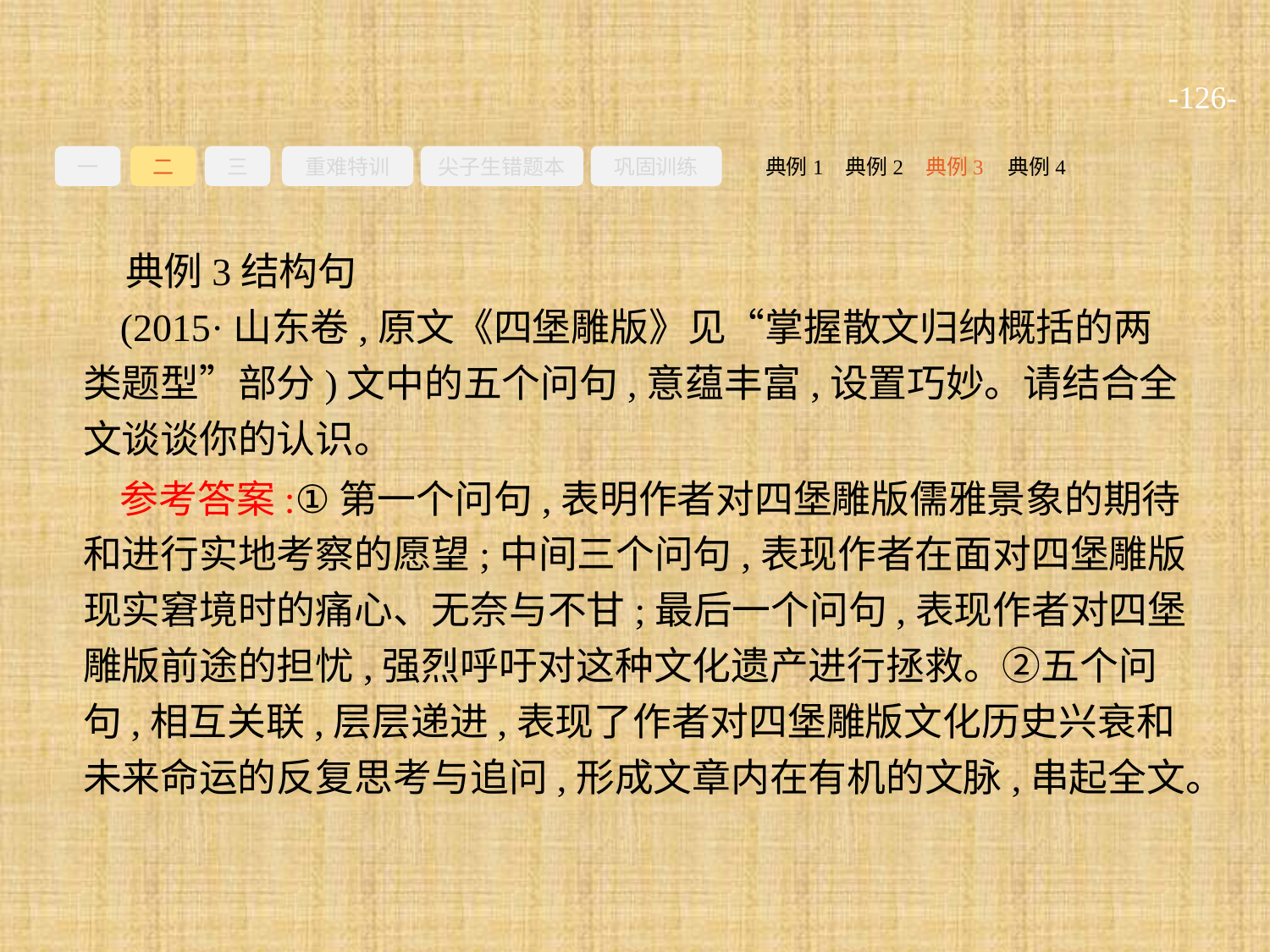

-126-
一
二
三
重难特训
尖子生错题本
巩固训练
典例3
典例2
典例4
典例1
典例3结构句
(2015·山东卷,原文《四堡雕版》见“掌握散文归纳概括的两类题型”部分)文中的五个问句,意蕴丰富,设置巧妙。请结合全文谈谈你的认识。
参考答案:①第一个问句,表明作者对四堡雕版儒雅景象的期待和进行实地考察的愿望;中间三个问句,表现作者在面对四堡雕版现实窘境时的痛心、无奈与不甘;最后一个问句,表现作者对四堡雕版前途的担忧,强烈呼吁对这种文化遗产进行拯救。②五个问句,相互关联,层层递进,表现了作者对四堡雕版文化历史兴衰和未来命运的反复思考与追问,形成文章内在有机的文脉,串起全文。